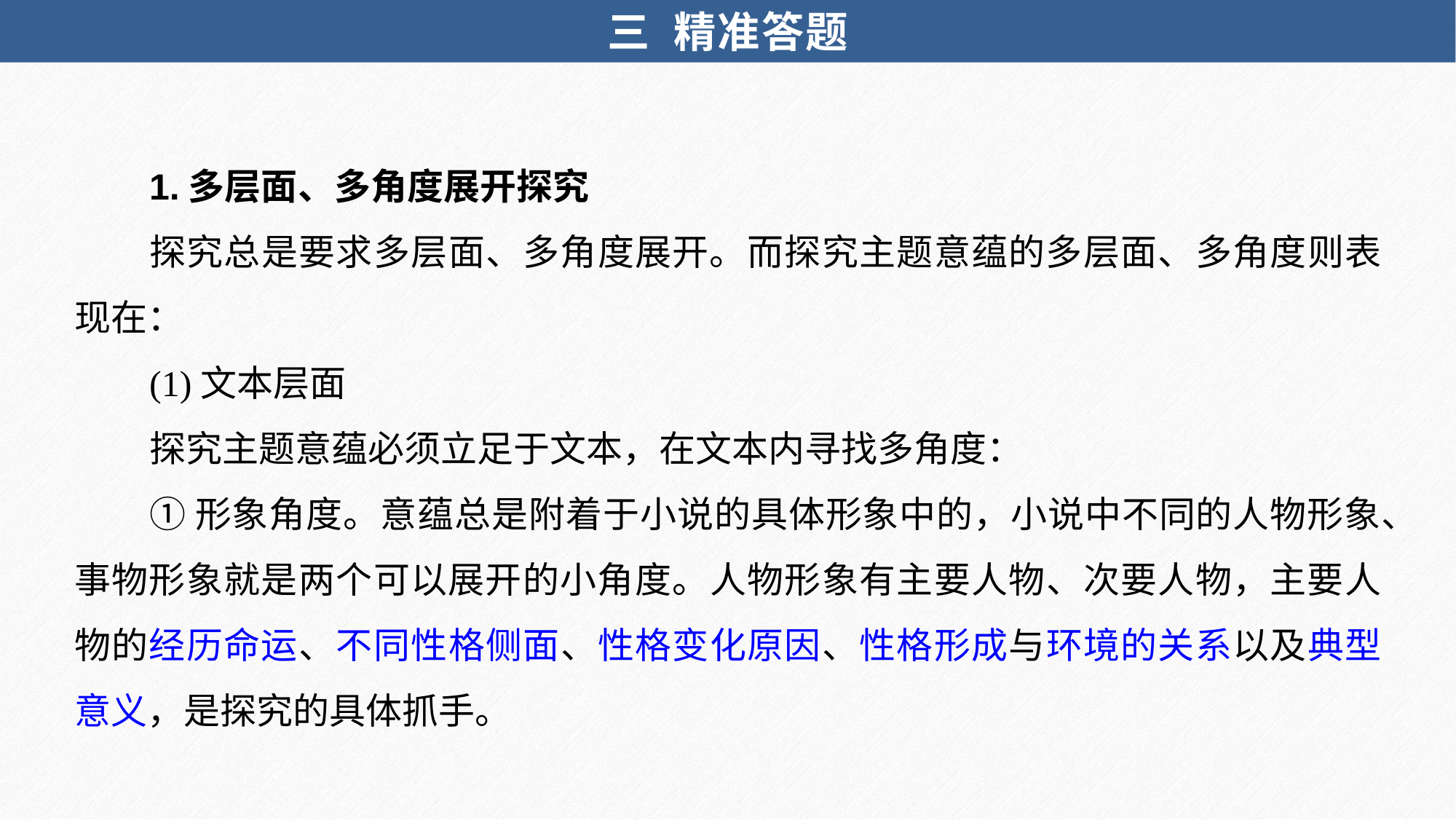

三  精准答题
1.多层面、多角度展开探究
探究总是要求多层面、多角度展开。而探究主题意蕴的多层面、多角度则表现在：
(1)文本层面
探究主题意蕴必须立足于文本，在文本内寻找多角度：
①形象角度。意蕴总是附着于小说的具体形象中的，小说中不同的人物形象、事物形象就是两个可以展开的小角度。人物形象有主要人物、次要人物，主要人物的经历命运、不同性格侧面、性格变化原因、性格形成与环境的关系以及典型意义，是探究的具体抓手。